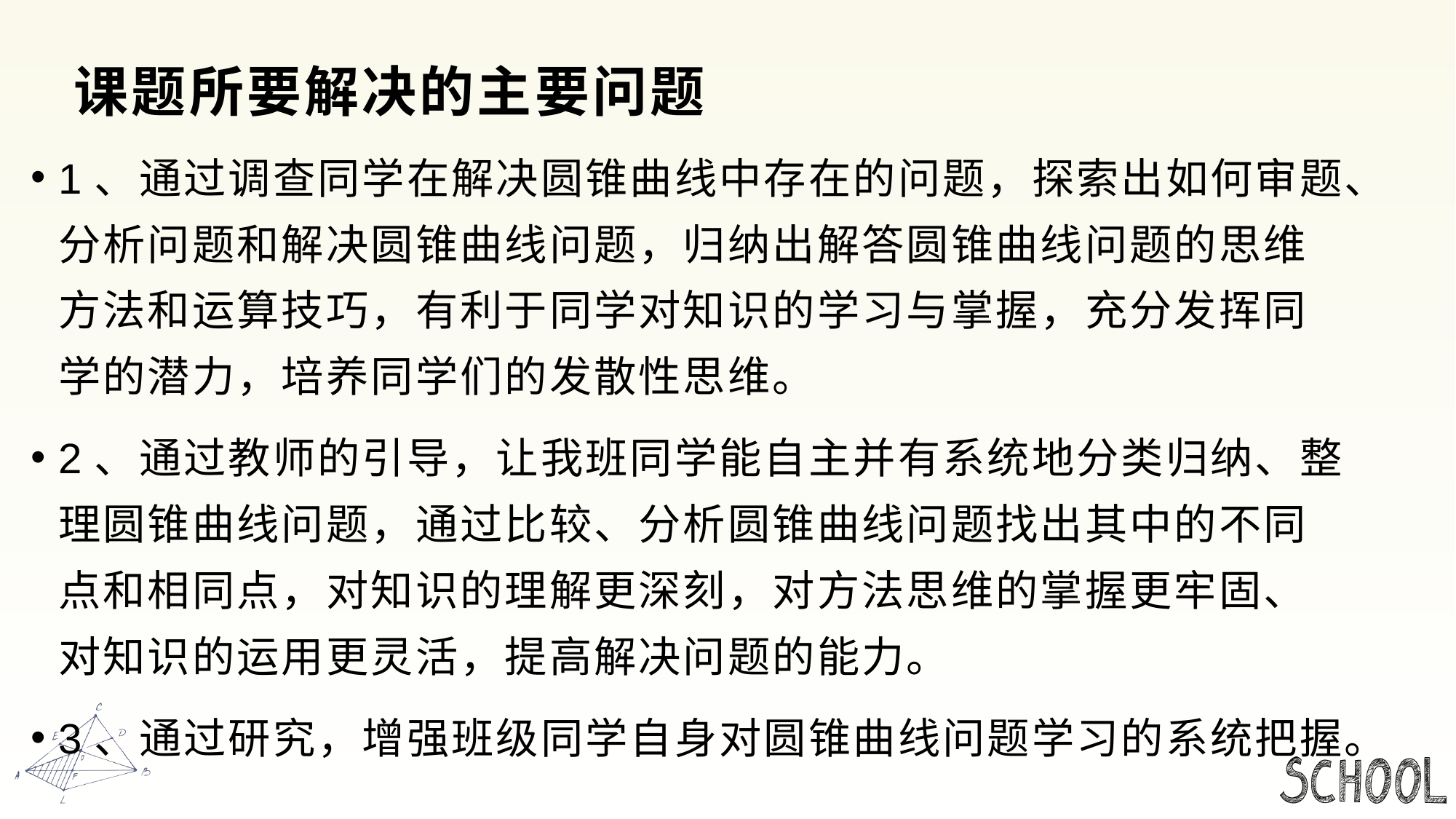

# 课题所要解决的主要问题
1、通过调查同学在解决圆锥曲线中存在的问题，探索出如何审题、分析问题和解决圆锥曲线问题，归纳出解答圆锥曲线问题的思维方法和运算技巧，有利于同学对知识的学习与掌握，充分发挥同学的潜力，培养同学们的发散性思维。
2、通过教师的引导，让我班同学能自主并有系统地分类归纳、整理圆锥曲线问题，通过比较、分析圆锥曲线问题找出其中的不同点和相同点，对知识的理解更深刻，对方法思维的掌握更牢固、对知识的运用更灵活，提高解决问题的能力。
3、通过研究，增强班级同学自身对圆锥曲线问题学习的系统把握。